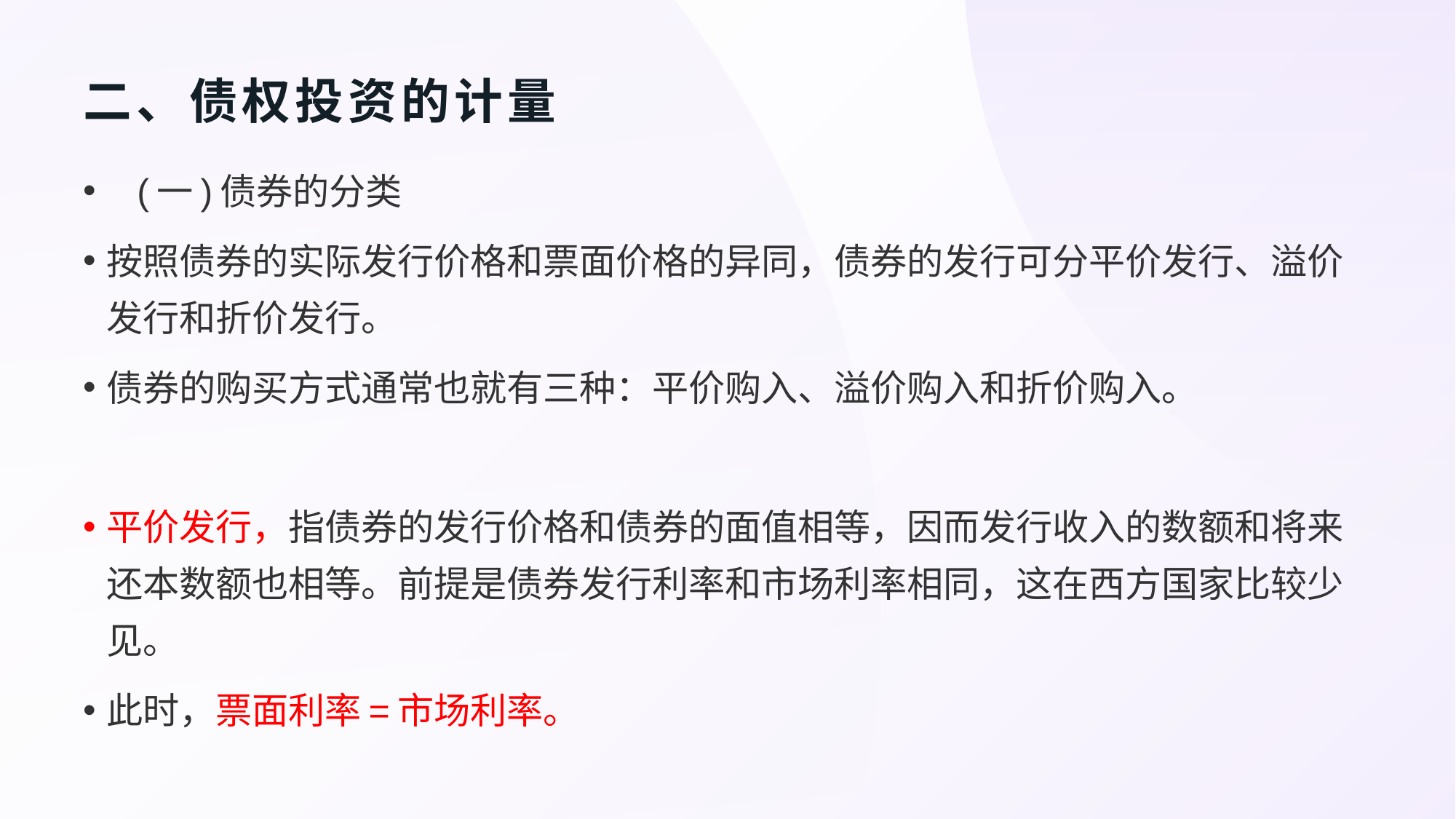

# 二、债权投资的计量
   (一)债券的分类
按照债券的实际发行价格和票面价格的异同，债券的发行可分平价发行、溢价发行和折价发行。
债券的购买方式通常也就有三种：平价购入、溢价购入和折价购入。

平价发行，指债券的发行价格和债券的面值相等，因而发行收入的数额和将来还本数额也相等。前提是债券发行利率和市场利率相同，这在西方国家比较少见。
此时，票面利率=市场利率。